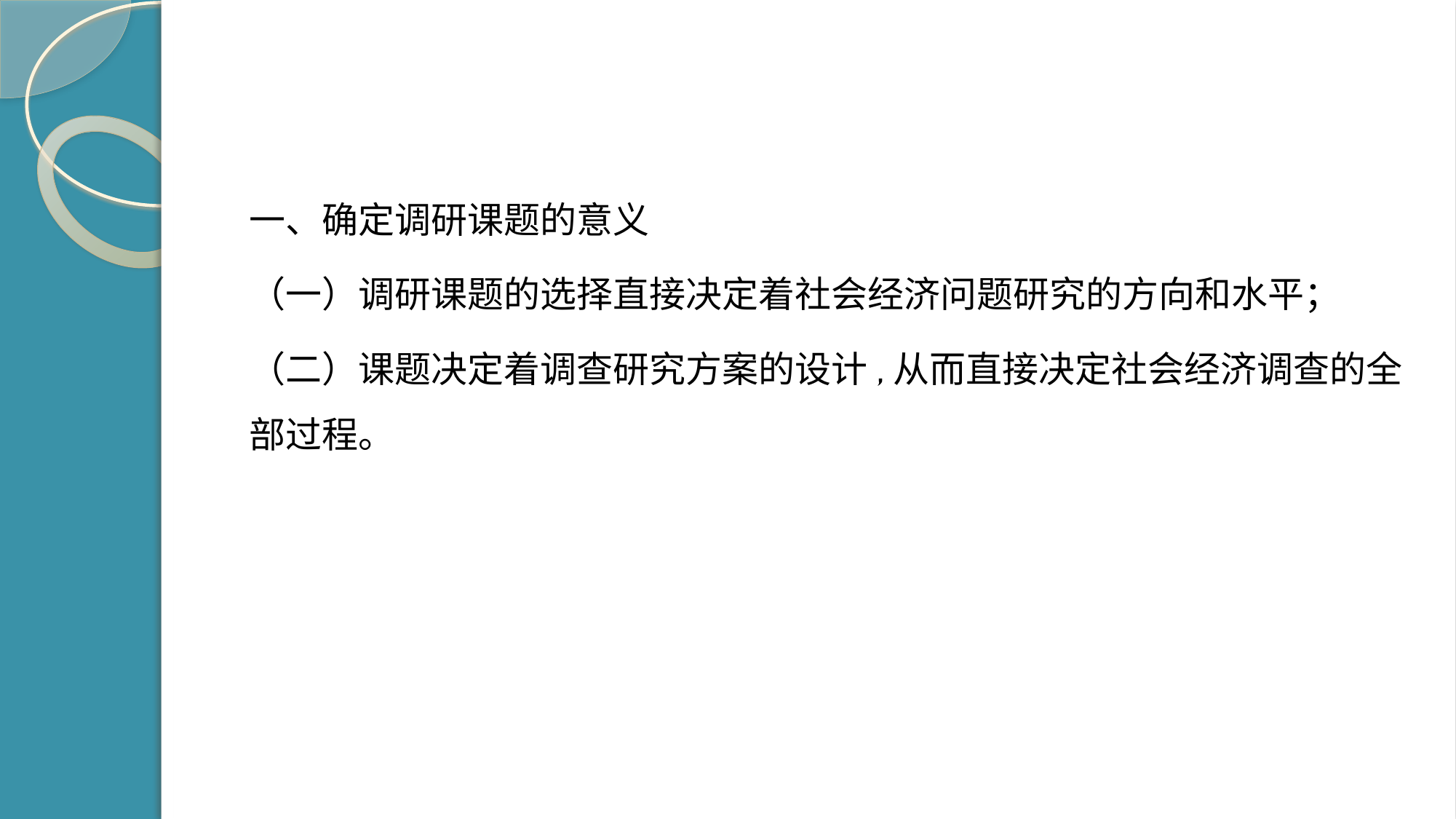

#
一、确定调研课题的意义
（一）调研课题的选择直接决定着社会经济问题研究的方向和水平；
（二）课题决定着调查研究方案的设计,从而直接决定社会经济调查的全部过程。